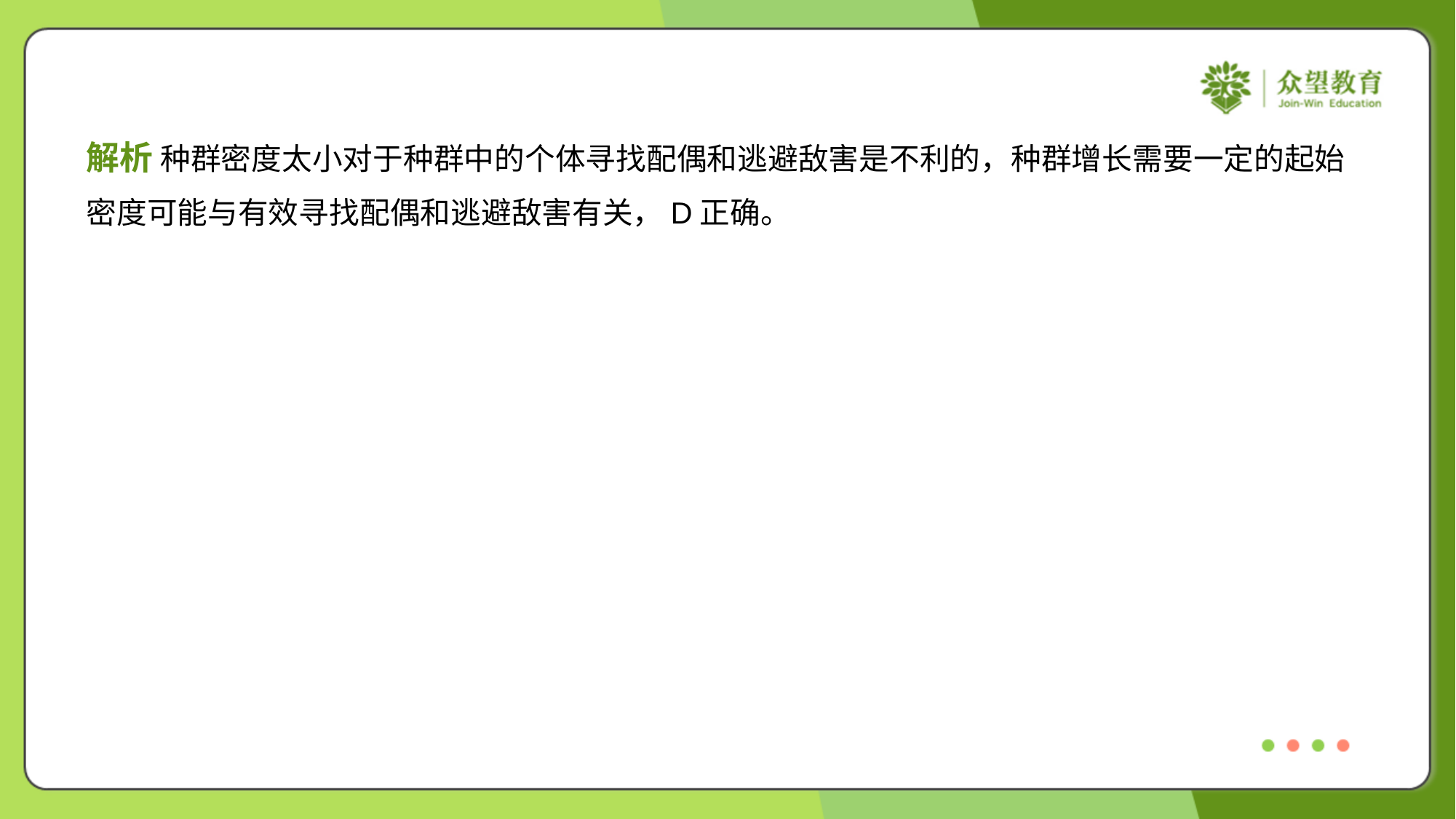

解析 种群密度太小对于种群中的个体寻找配偶和逃避敌害是不利的，种群增长需要一定的起始
密度可能与有效寻找配偶和逃避敌害有关，D正确。